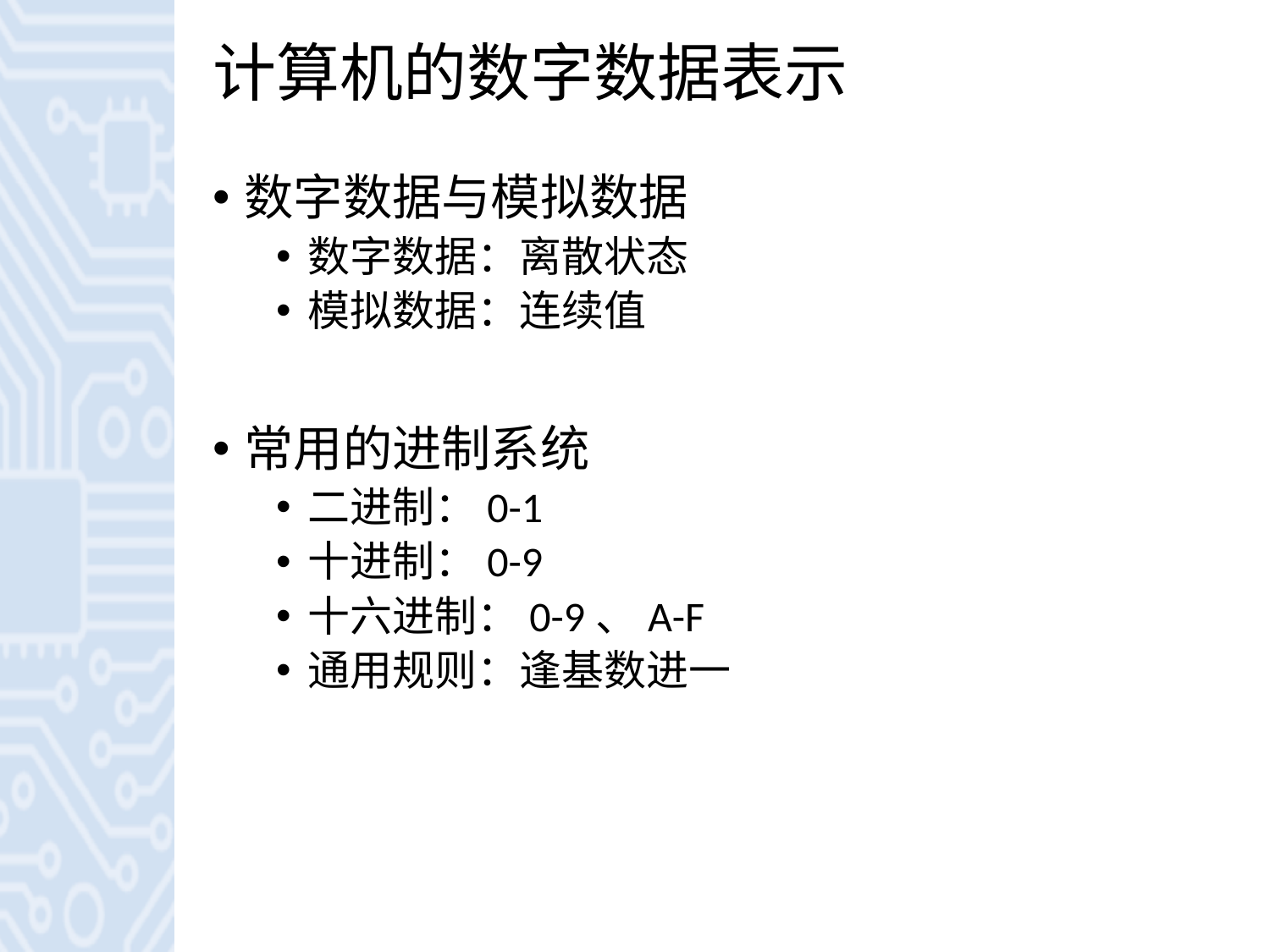

# 计算机的数字数据表示
数字数据与模拟数据
数字数据：离散状态
模拟数据：连续值

常用的进制系统
二进制：0-1
十进制：0-9
十六进制：0-9、A-F
通用规则：逢基数进一